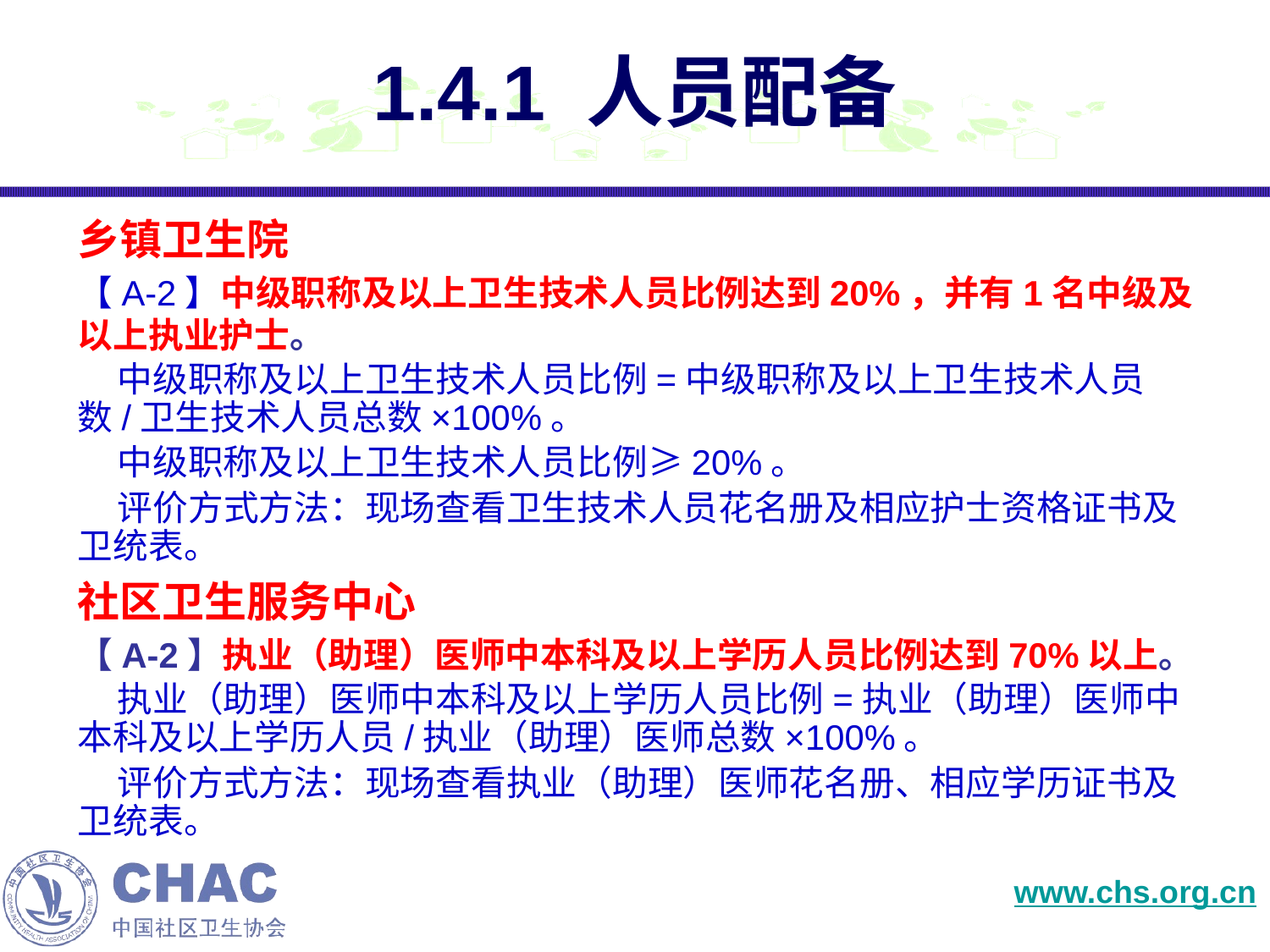

# 1.4.1 人员配备
乡镇卫生院
【A-2】中级职称及以上卫生技术人员比例达到20%，并有1名中级及以上执业护士。
    中级职称及以上卫生技术人员比例=中级职称及以上卫生技术人员数/卫生技术人员总数×100%。
    中级职称及以上卫生技术人员比例≥20%。
    评价方式方法：现场查看卫生技术人员花名册及相应护士资格证书及卫统表。
社区卫生服务中心
【A-2】执业（助理）医师中本科及以上学历人员比例达到70%以上。
    执业（助理）医师中本科及以上学历人员比例=执业（助理）医师中本科及以上学历人员/执业（助理）医师总数×100%。
    评价方式方法：现场查看执业（助理）医师花名册、相应学历证书及卫统表。